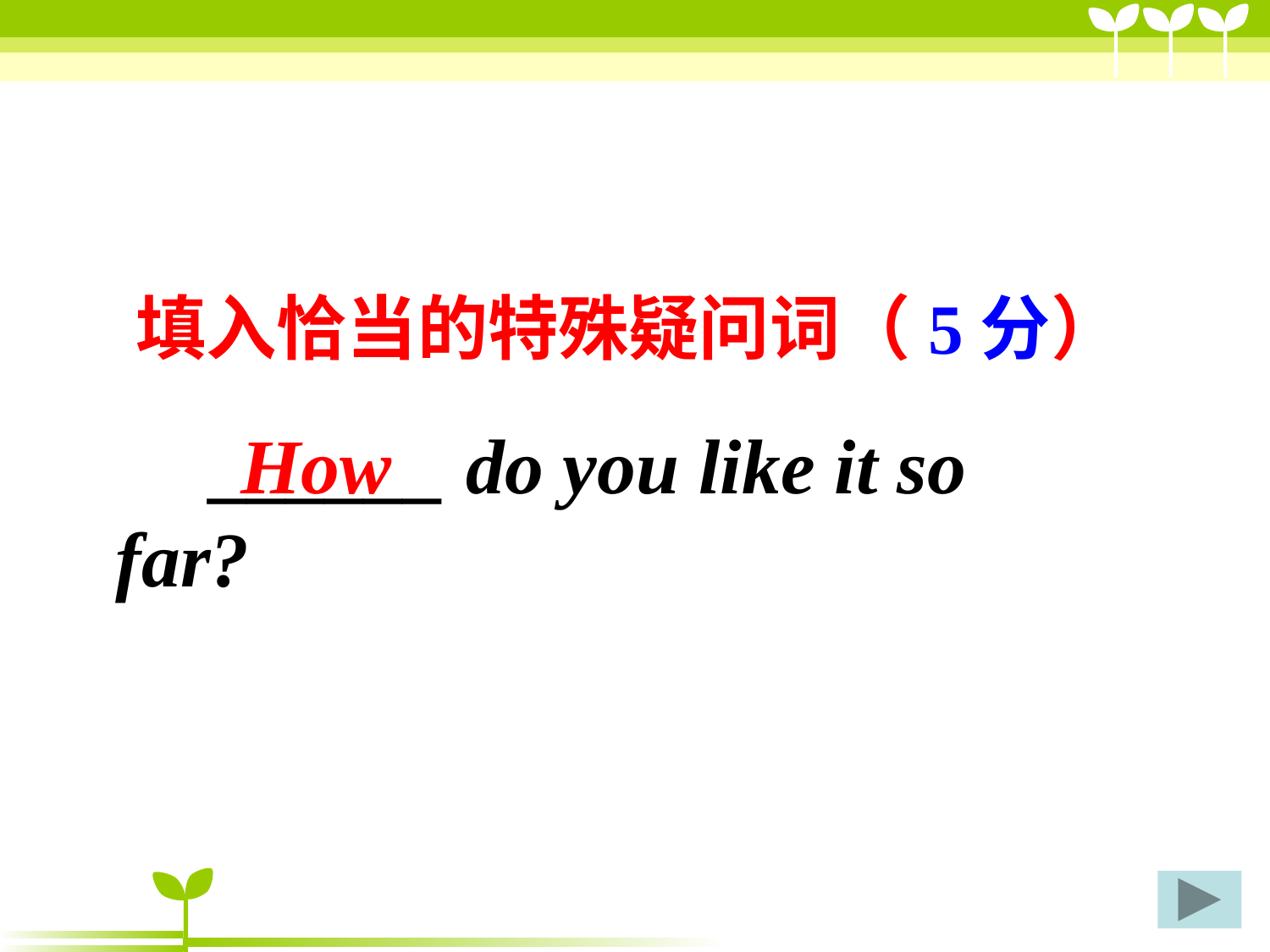

填入恰当的特殊疑问词（5分）
How
     ______ do you like it so far?